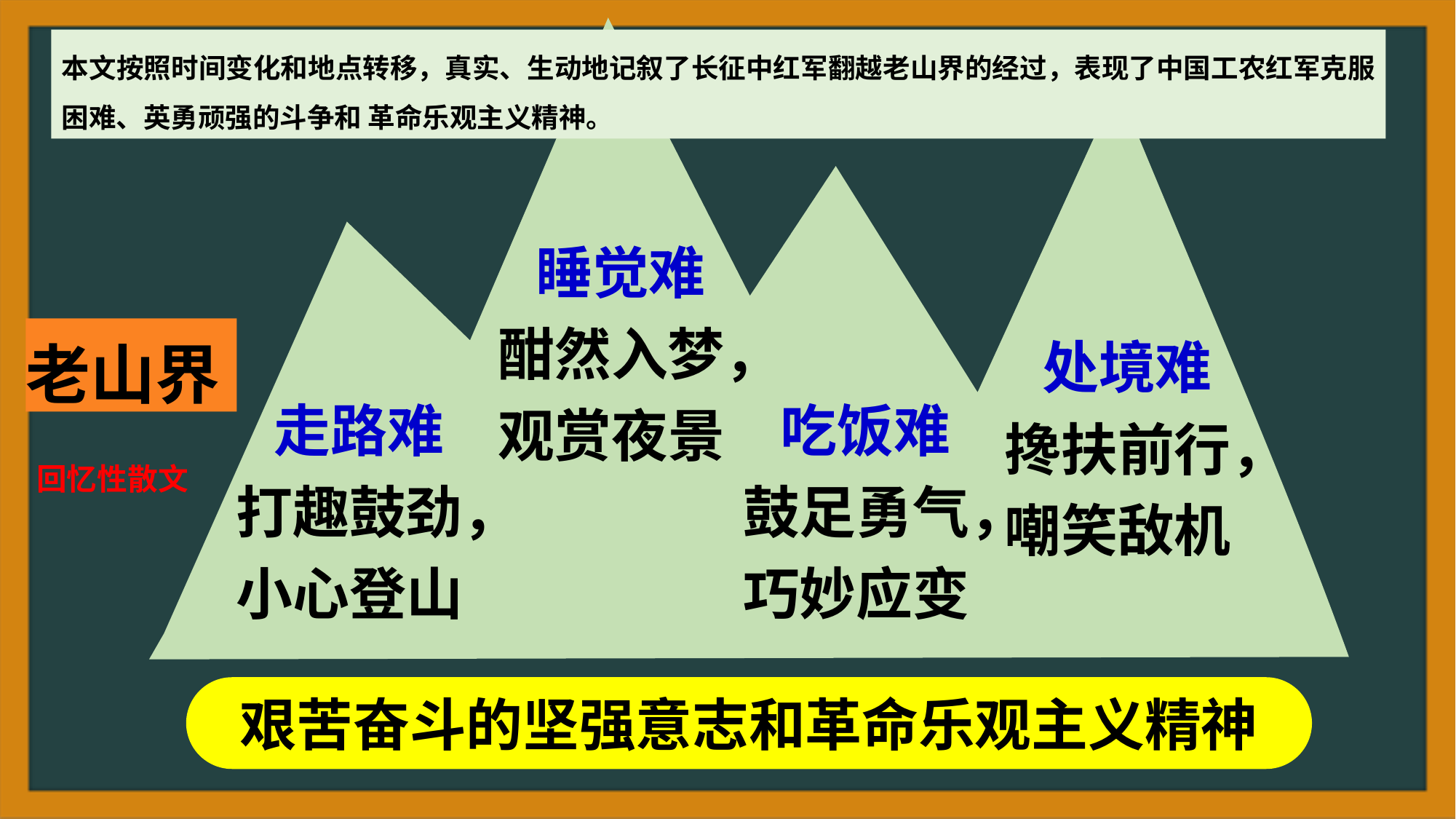

本文按照时间变化和地点转移，真实、生动地记叙了长征中红军翻越老山界的经过，表现了中国工农红军克服困难、英勇顽强的斗争和 革命乐观主义精神。
睡觉难
酣然入梦，观赏夜景
老山界
处境难
搀扶前行，嘲笑敌机
吃饭难
鼓足勇气，巧妙应变
走路难
打趣鼓劲，
小心登山
回忆性散文
艰苦奋斗的坚强意志和革命乐观主义精神